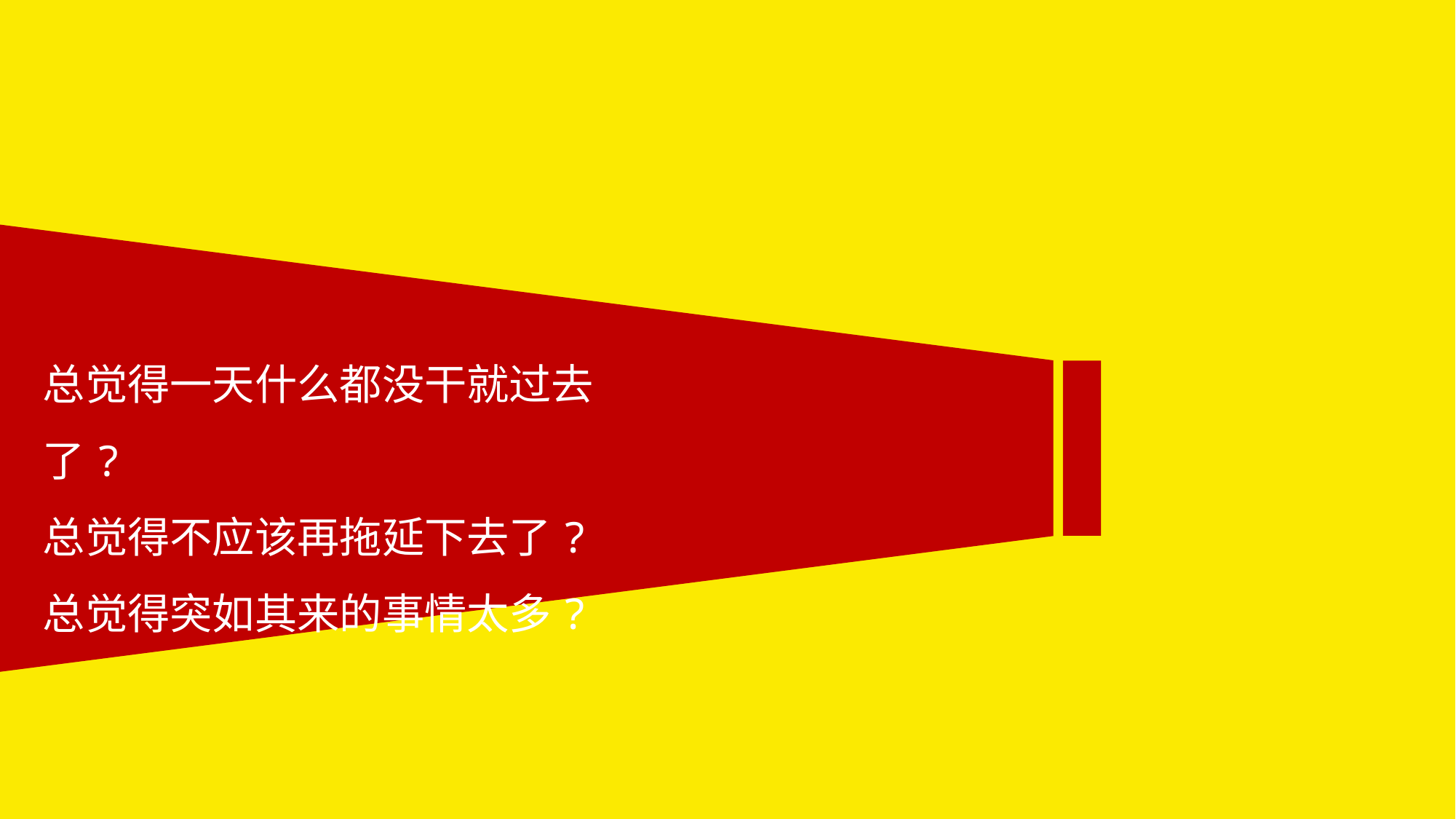

https://www.ypppt.com/
总觉得一天什么都没干就过去了?
总觉得不应该再拖延下去了?
总觉得突如其来的事情太多?